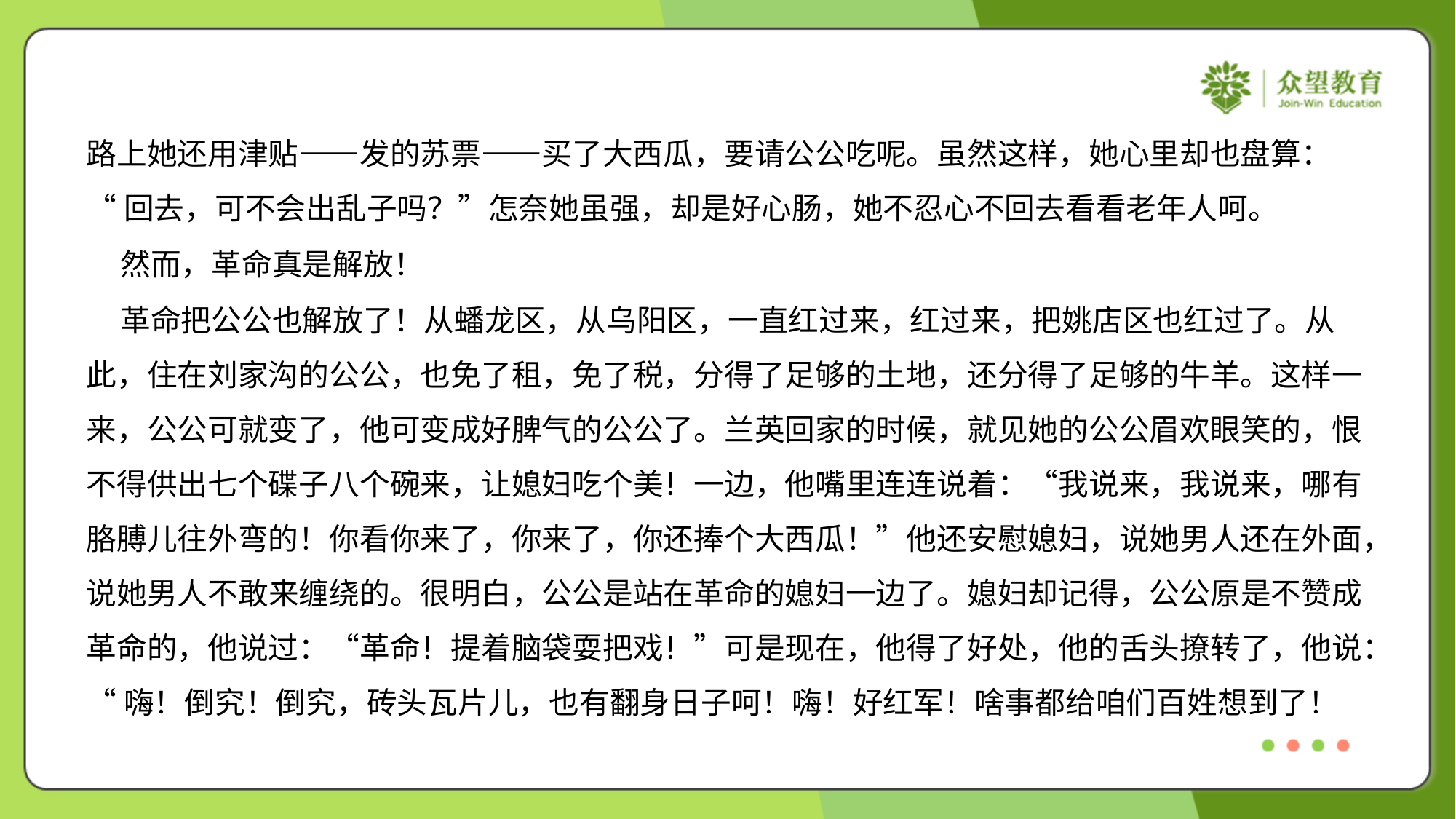

路上她还用津贴——发的苏票——买了大西瓜，要请公公吃呢。虽然这样，她心里却也盘算：
“回去，可不会出乱子吗？”怎奈她虽强，却是好心肠，她不忍心不回去看看老年人呵。
    然而，革命真是解放！
    革命把公公也解放了！从蟠龙区，从乌阳区，一直红过来，红过来，把姚店区也红过了。从
此，住在刘家沟的公公，也免了租，免了税，分得了足够的土地，还分得了足够的牛羊。这样一
来，公公可就变了，他可变成好脾气的公公了。兰英回家的时候，就见她的公公眉欢眼笑的，恨
不得供出七个碟子八个碗来，让媳妇吃个美！一边，他嘴里连连说着：“我说来，我说来，哪有
胳膊儿往外弯的！你看你来了，你来了，你还捧个大西瓜！”他还安慰媳妇，说她男人还在外面，
说她男人不敢来缠绕的。很明白，公公是站在革命的媳妇一边了。媳妇却记得，公公原是不赞成
革命的，他说过：“革命！提着脑袋耍把戏！”可是现在，他得了好处，他的舌头撩转了，他说：
“嗨！倒究！倒究，砖头瓦片儿，也有翻身日子呵！嗨！好红军！啥事都给咱们百姓想到了！